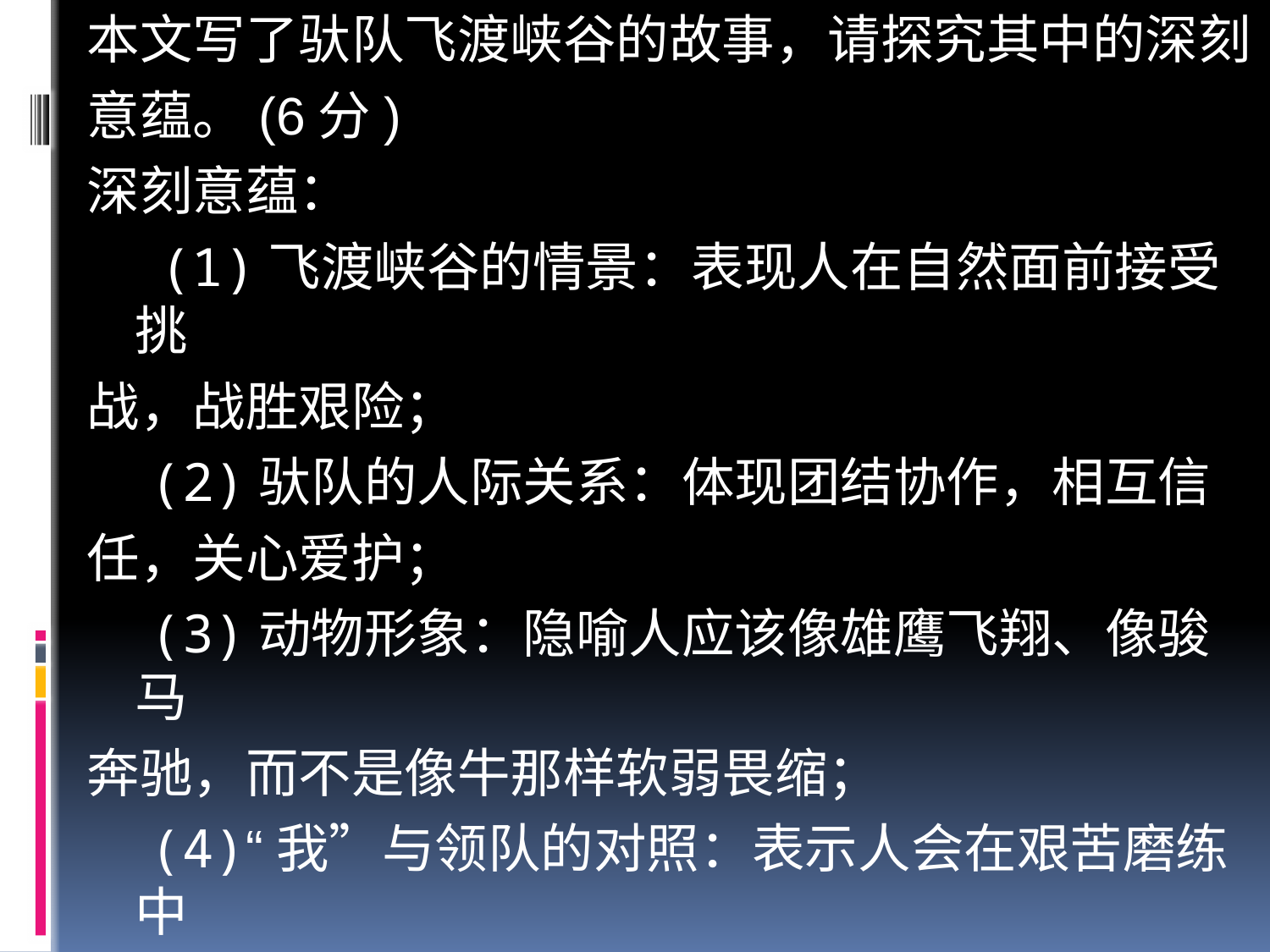

本文写了驮队飞渡峡谷的故事，请探究其中的深刻
意蕴。(6分)
深刻意蕴：
     (1)飞渡峡谷的情景：表现人在自然面前接受挑
战，战胜艰险；
  (2)驮队的人际关系：体现团结协作，相互信
任，关心爱护；
  (3)动物形象：隐喻人应该像雄鹰飞翔、像骏马
奔驰，而不是像牛那样软弱畏缩；
  (4)“我”与领队的对照：表示人会在艰苦磨练中
成长。